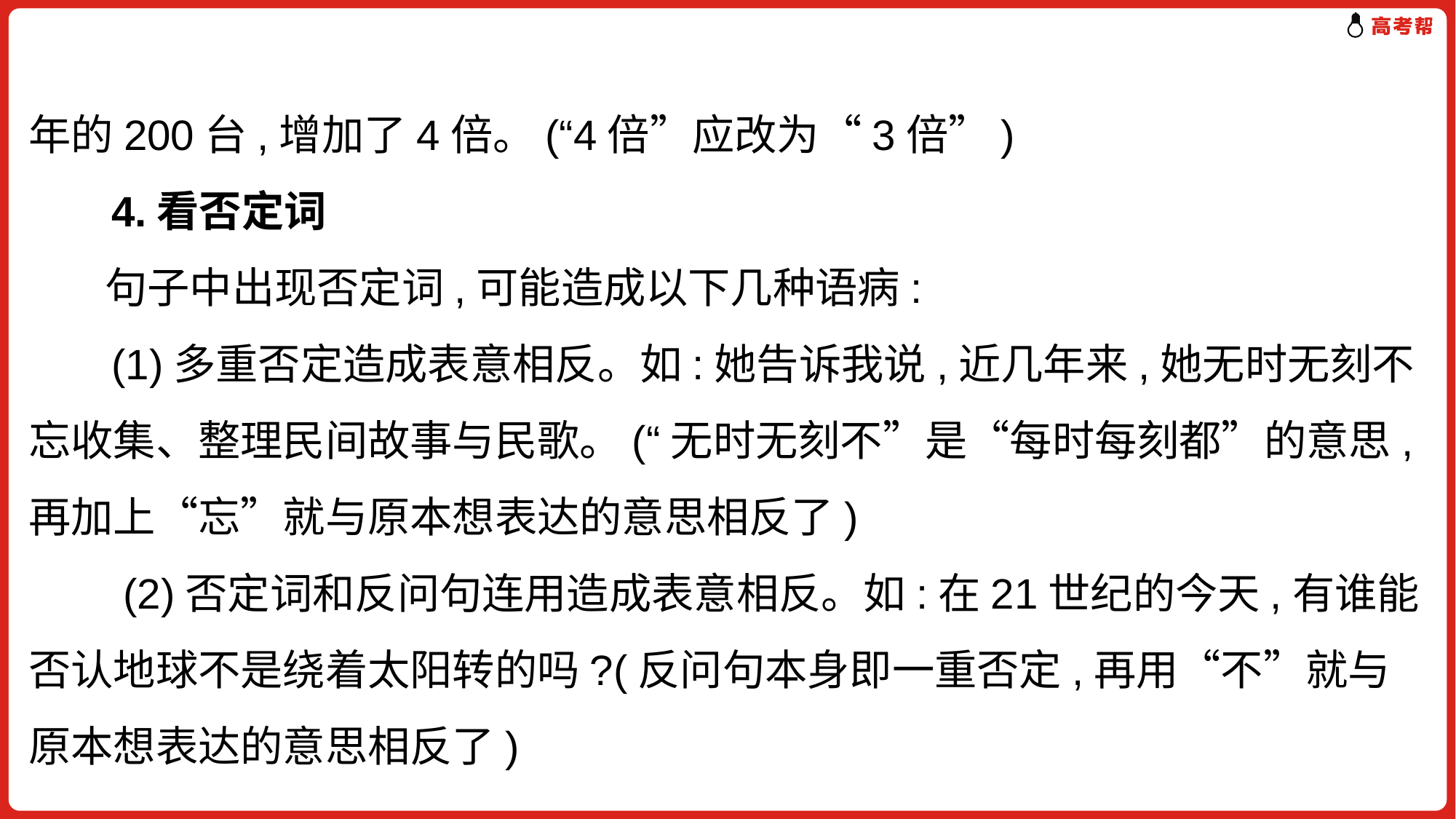

年的200台,增加了4倍。(“4倍”应改为“3倍”)
       4.看否定词
       句子中出现否定词,可能造成以下几种语病:
       (1)多重否定造成表意相反。如:她告诉我说,近几年来,她无时无刻不忘收集、整理民间故事与民歌。(“无时无刻不”是“每时每刻都”的意思,再加上“忘”就与原本想表达的意思相反了)
        (2)否定词和反问句连用造成表意相反。如:在21世纪的今天,有谁能否认地球不是绕着太阳转的吗?(反问句本身即一重否定,再用“不”就与原本想表达的意思相反了)